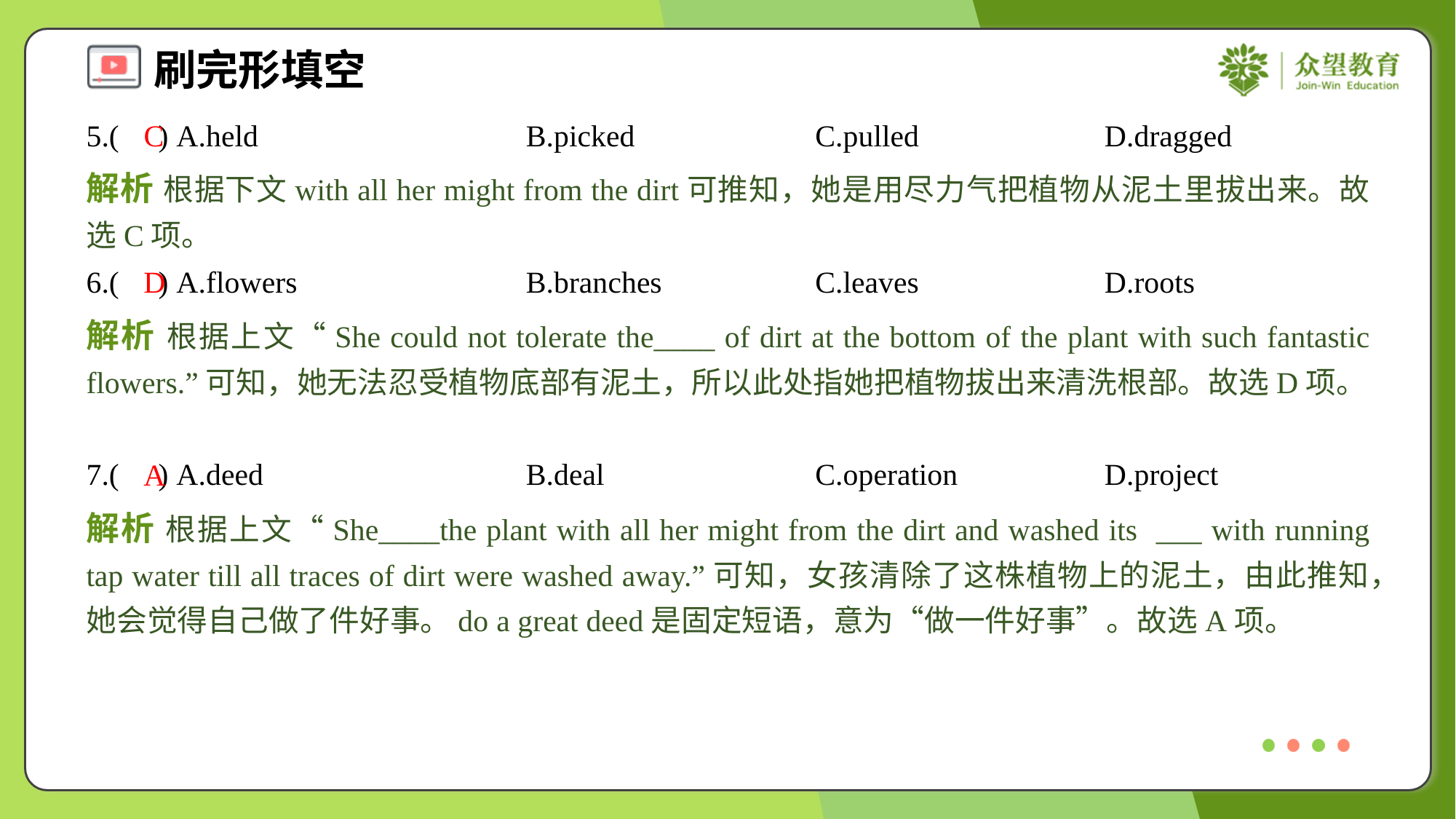

5.(     ) A.held	B.picked	C.pulled	D.dragged
C
解析 根据下文with all her might from the dirt可推知，她是用尽力气把植物从泥土里拔出来。故选C项。
6.(     ) A.flowers	B.branches	C.leaves	D.roots
D
解析 根据上文“She could not tolerate the____ of dirt at the bottom of the plant with such fantastic flowers.”可知，她无法忍受植物底部有泥土，所以此处指她把植物拔出来清洗根部。故选D项。
7.(     ) A.deed	B.deal	C.operation	D.project
A
解析 根据上文“She____the plant with all her might from the dirt and washed its  ___ with running tap water till all traces of dirt were washed away.”可知，女孩清除了这株植物上的泥土，由此推知，她会觉得自己做了件好事。do a great deed是固定短语，意为“做一件好事”。故选A项。